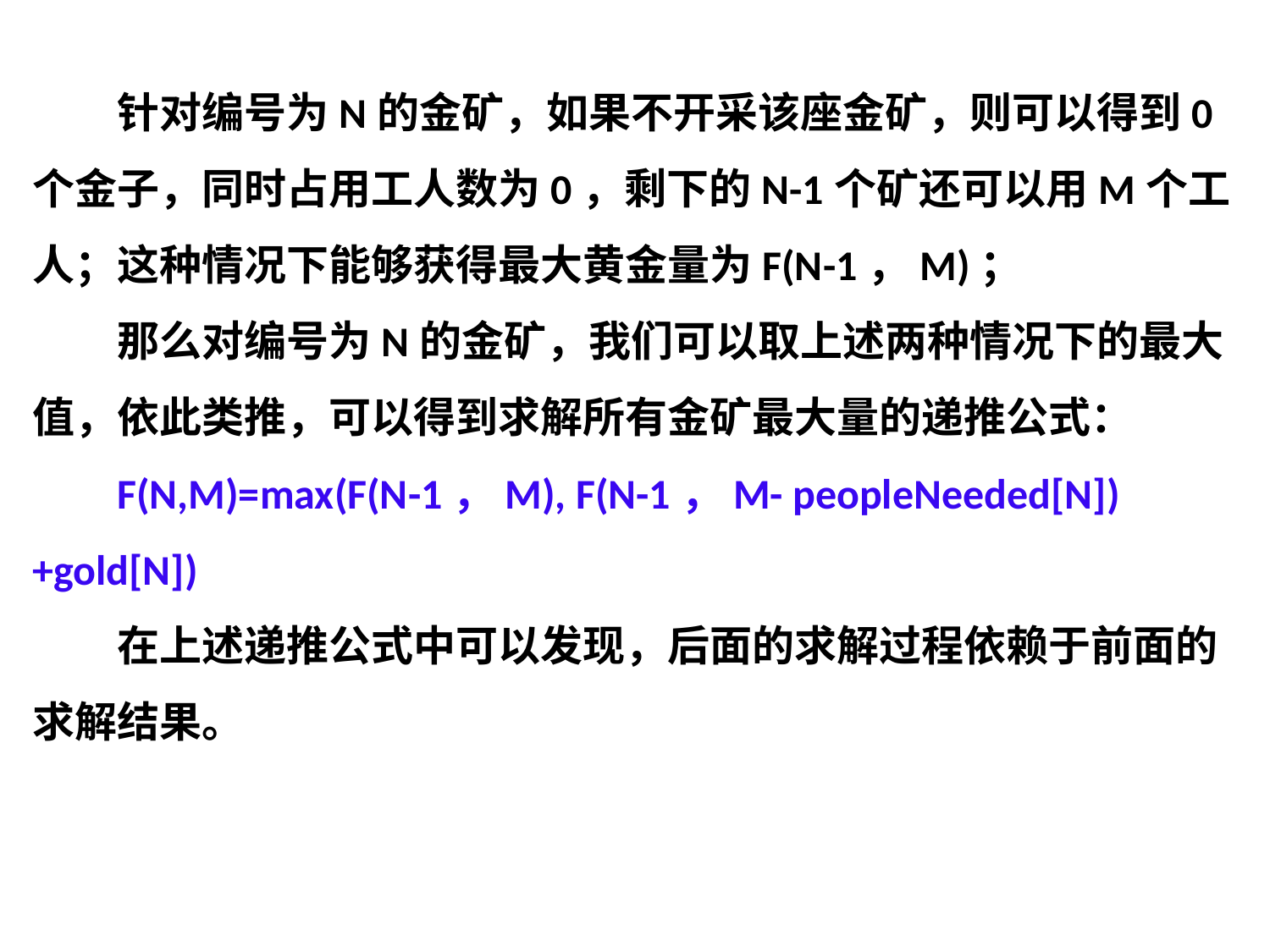

针对编号为N的金矿，如果不开采该座金矿，则可以得到0个金子，同时占用工人数为0，剩下的N-1个矿还可以用M个工人；这种情况下能够获得最大黄金量为F(N-1，M)；
那么对编号为N的金矿，我们可以取上述两种情况下的最大值，依此类推，可以得到求解所有金矿最大量的递推公式：
F(N,M)=max(F(N-1，M), F(N-1，M- peopleNeeded[N])+gold[N])
在上述递推公式中可以发现，后面的求解过程依赖于前面的求解结果。